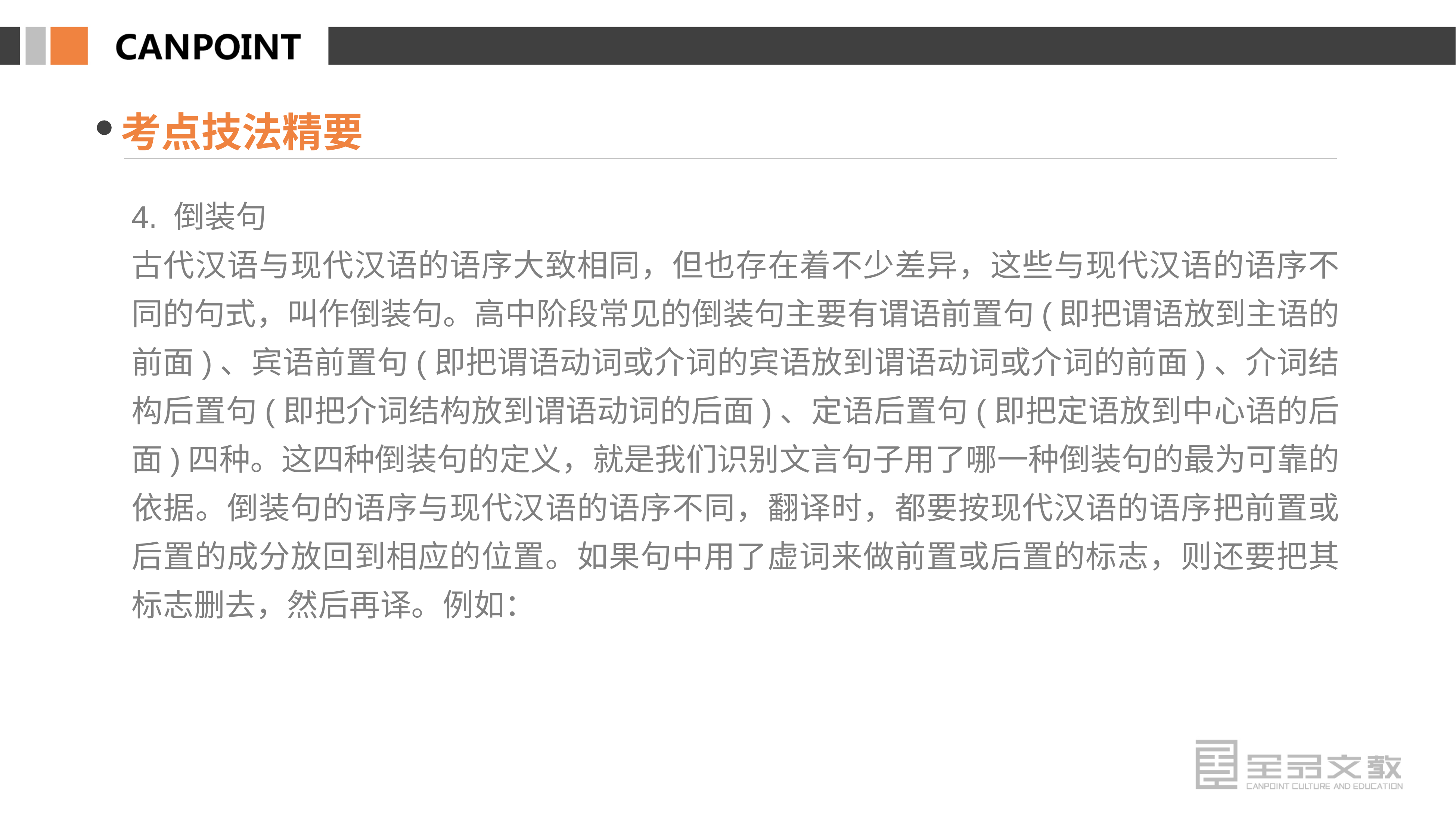

考点技法精要

4. 倒装句
古代汉语与现代汉语的语序大致相同，但也存在着不少差异，这些与现代汉语的语序不同的句式，叫作倒装句。高中阶段常见的倒装句主要有谓语前置句(即把谓语放到主语的前面)、宾语前置句(即把谓语动词或介词的宾语放到谓语动词或介词的前面)、介词结构后置句(即把介词结构放到谓语动词的后面)、定语后置句(即把定语放到中心语的后面)四种。这四种倒装句的定义，就是我们识别文言句子用了哪一种倒装句的最为可靠的依据。倒装句的语序与现代汉语的语序不同，翻译时，都要按现代汉语的语序把前置或后置的成分放回到相应的位置。如果句中用了虚词来做前置或后置的标志，则还要把其标志删去，然后再译。例如：